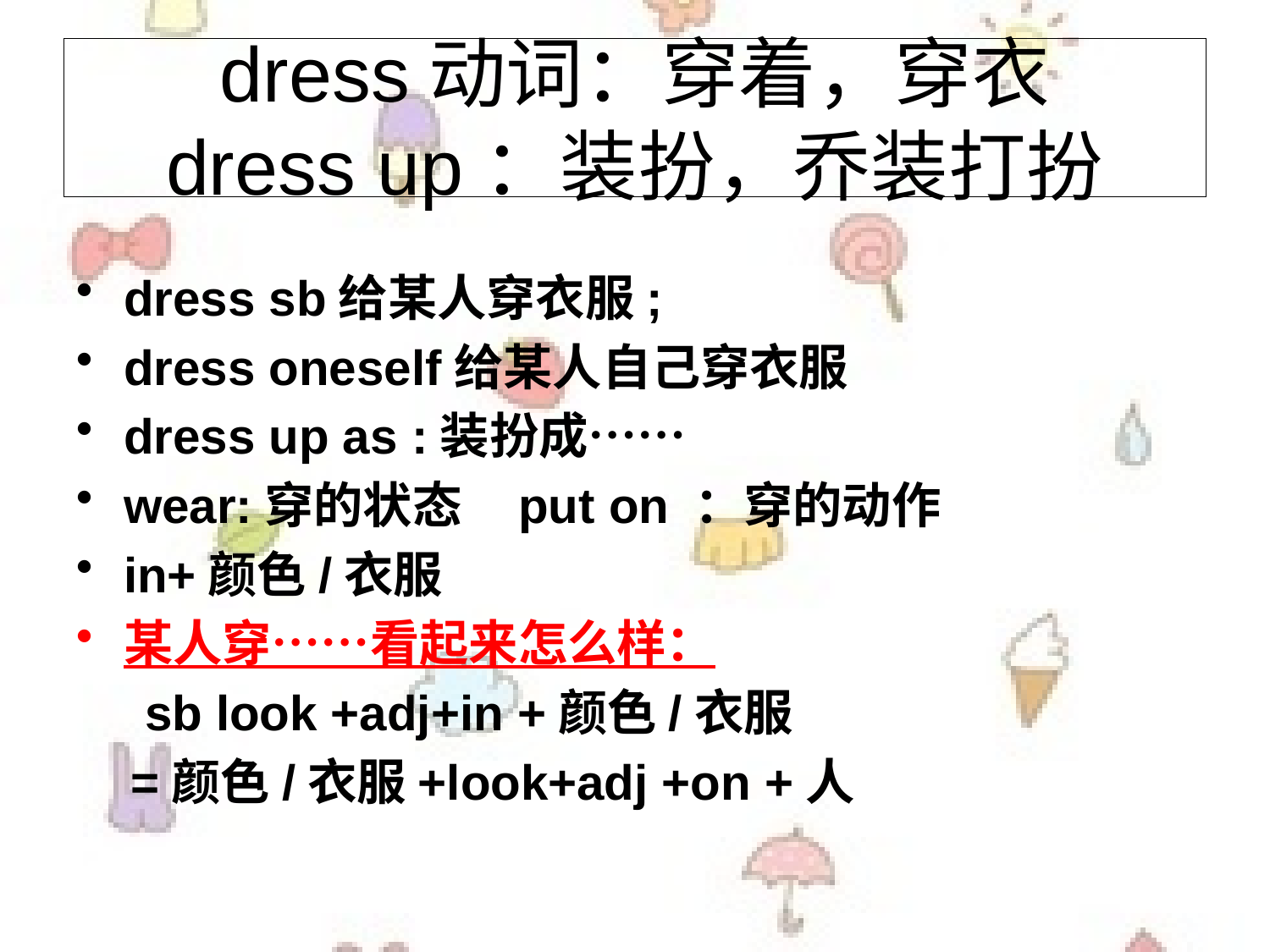

dress动词：穿着，穿衣
dress up：装扮，乔装打扮
dress sb给某人穿衣服;
dress oneself给某人自己穿衣服
dress up as :装扮成……
wear:穿的状态    put on ：穿的动作
in+颜色/衣服
某人穿……看起来怎么样：
     sb look +adj+in +颜色/衣服
    =颜色/衣服+look+adj +on +人